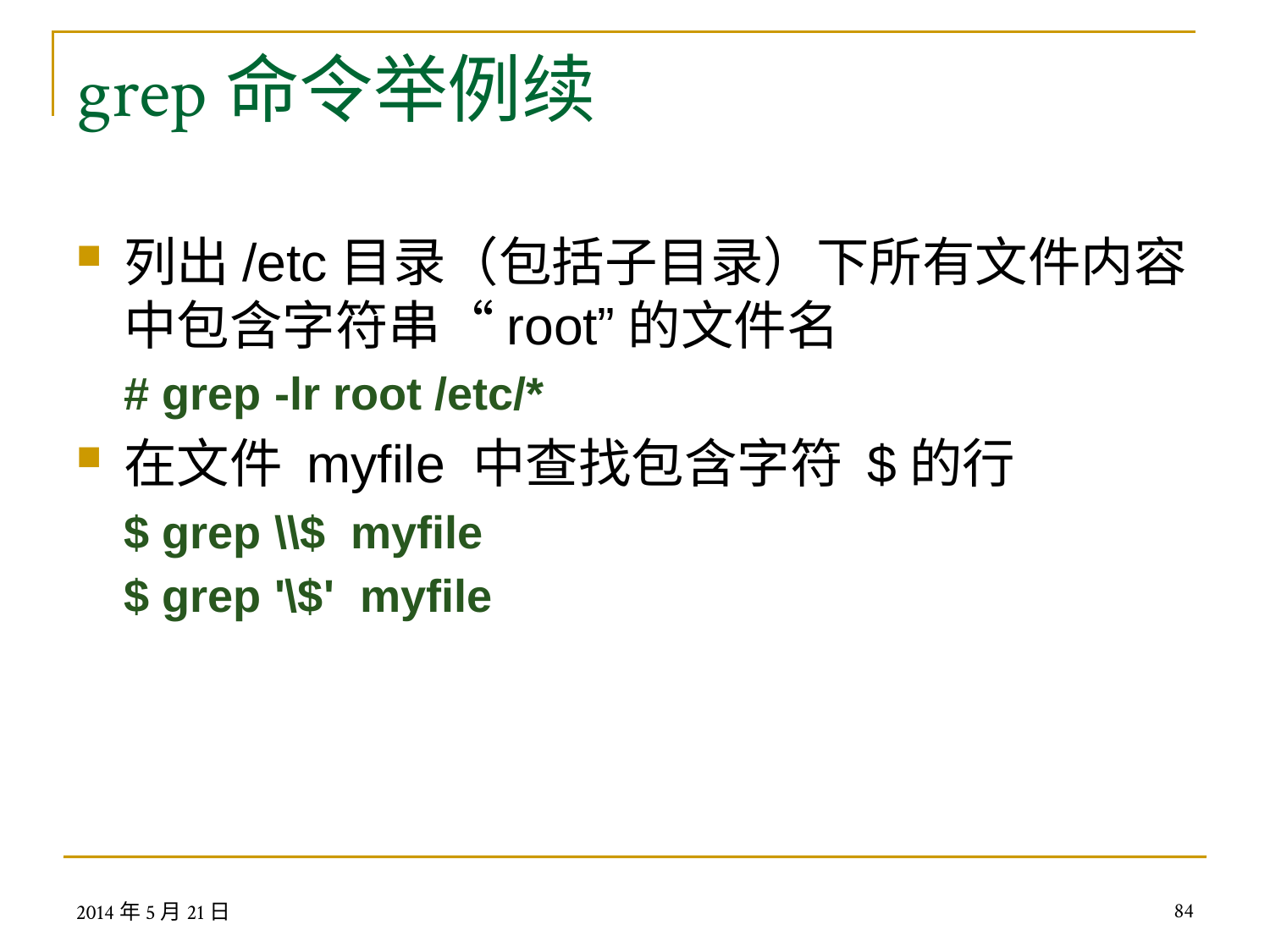

列出/etc目录（包括子目录）下所有文件内容中包含字符串“root”的文件名
# grep -lr root /etc/*
在文件 myfile 中查找包含字符 $的行
$ grep \\$  myfile
$ grep '\$'  myfile
grep命令举例续

2014年5月21日
84